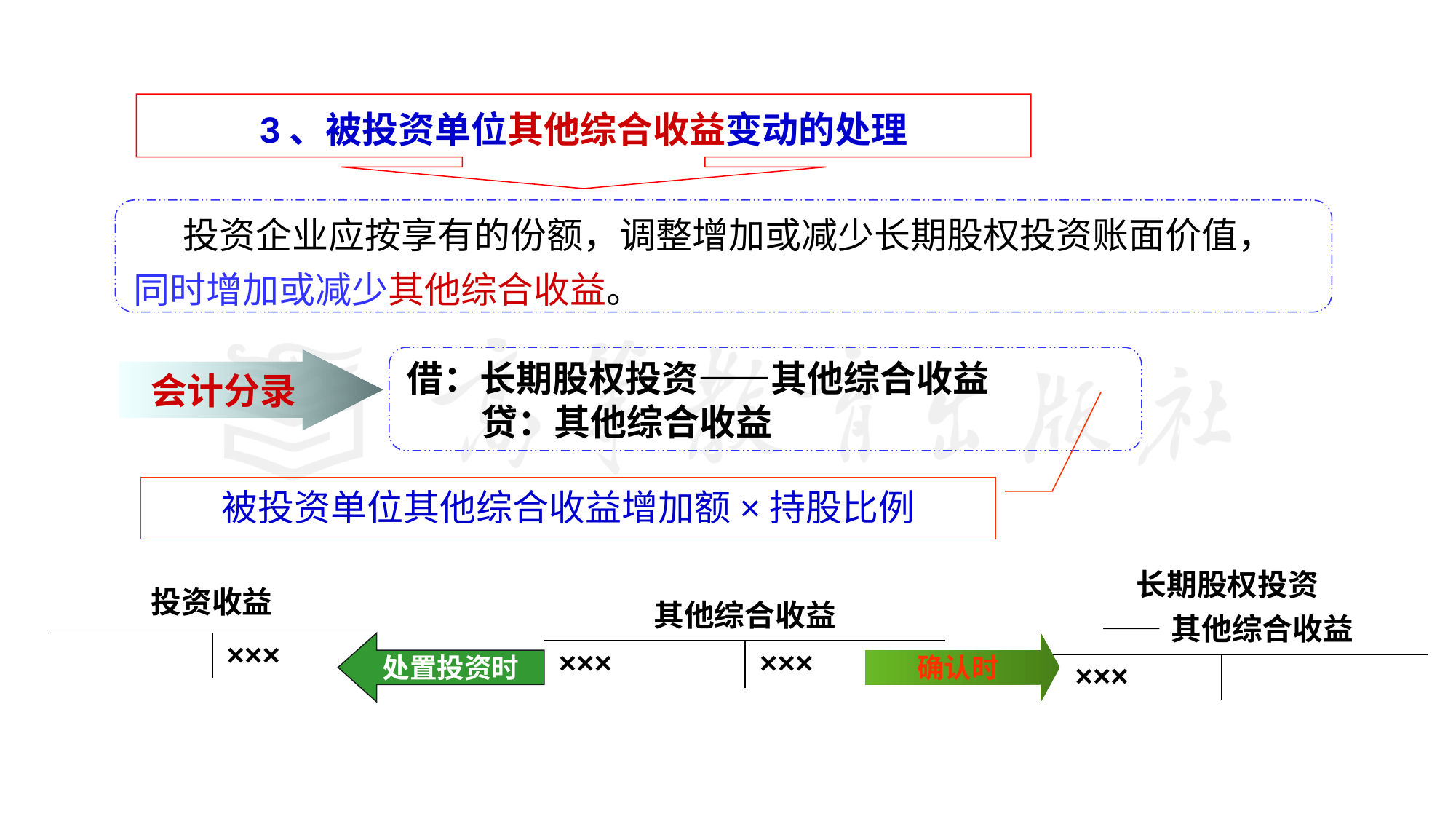

3、被投资单位其他综合收益变动的处理
     投资企业应按享有的份额，调整增加或减少长期股权投资账面价值，
同时增加或减少其他综合收益。
借：长期股权投资——其他综合收益
        贷：其他综合收益
会计分录
被投资单位其他综合收益增加额×持股比例
| 长期股权投资 ——其他综合收益 |  |
| --- | --- |
| ××× |  |
| 投资收益 |  |
| --- | --- |
|  | ××× |
| 其他综合收益 |  |
| --- | --- |
| ××× | ××× |
处置投资时
确认时